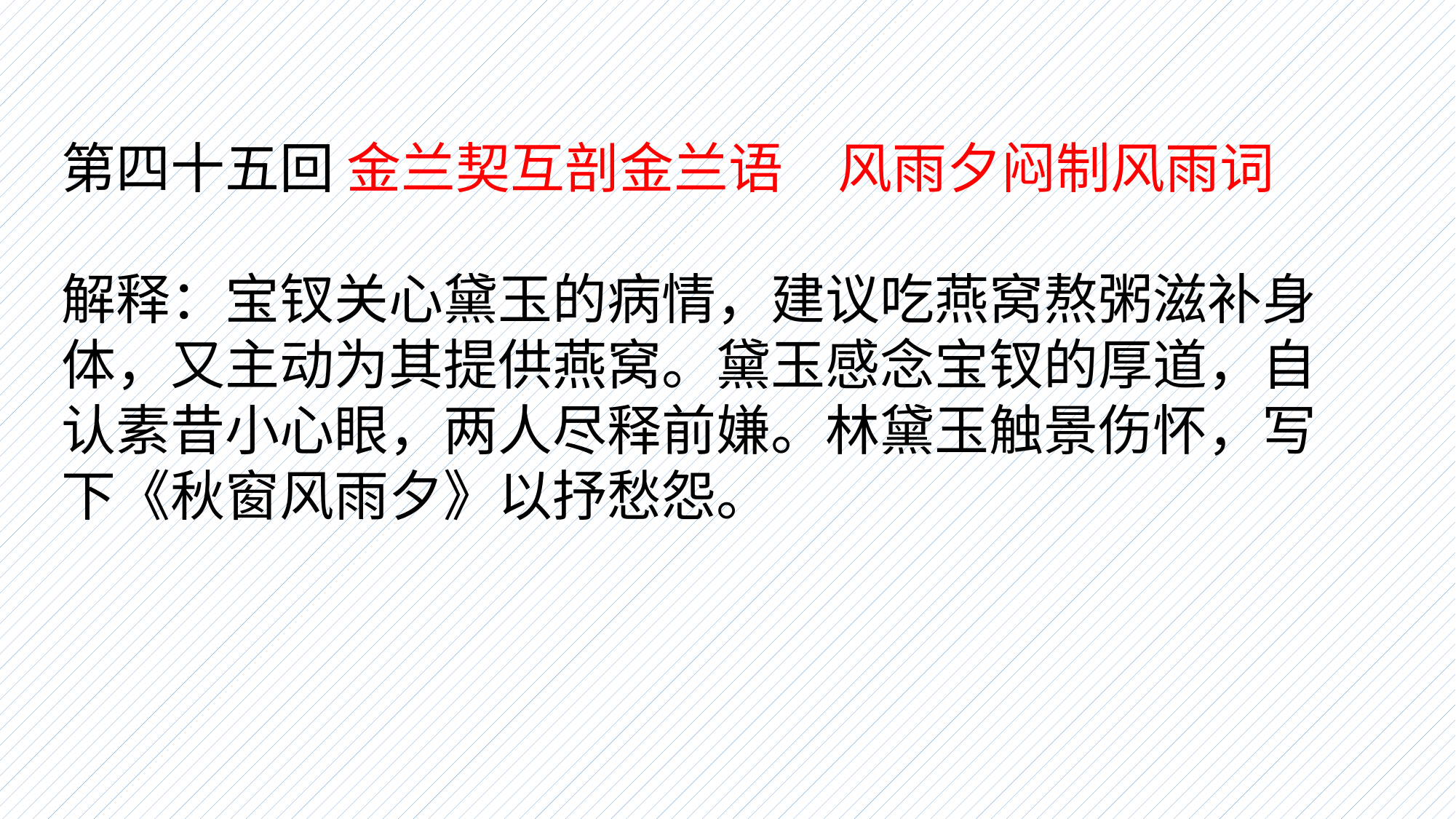

第四十五回 金兰契互剖金兰语　风雨夕闷制风雨词

解释：宝钗关心黛玉的病情，建议吃燕窝熬粥滋补身体，又主动为其提供燕窝。黛玉感念宝钗的厚道，自认素昔小心眼，两人尽释前嫌。林黛玉触景伤怀，写下《秋窗风雨夕》以抒愁怨。